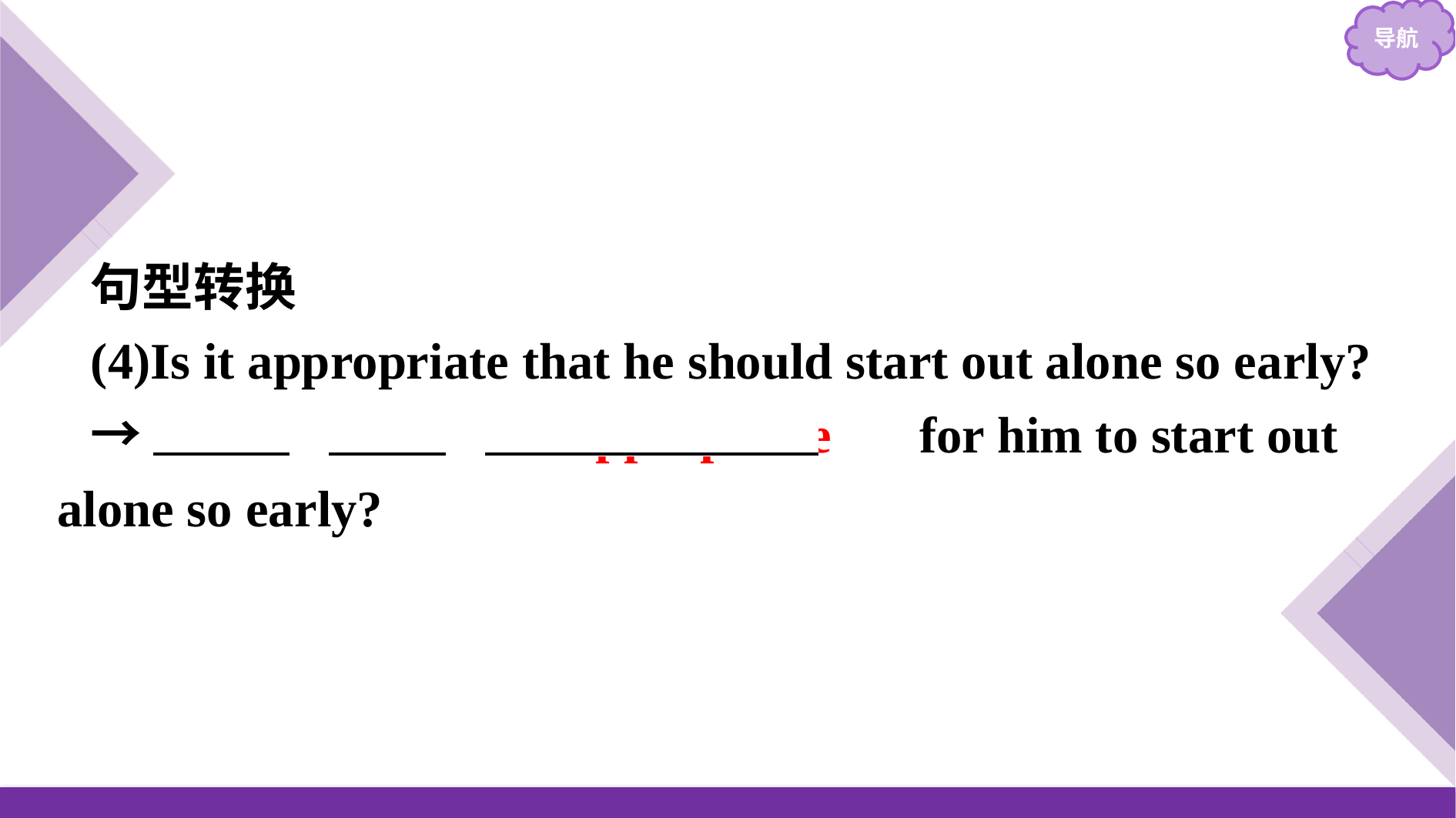

句型转换
(4)Is it appropriate that he should start out alone so early?
→　Is　 　it　 　appropriate　 for him to start out alone so early?